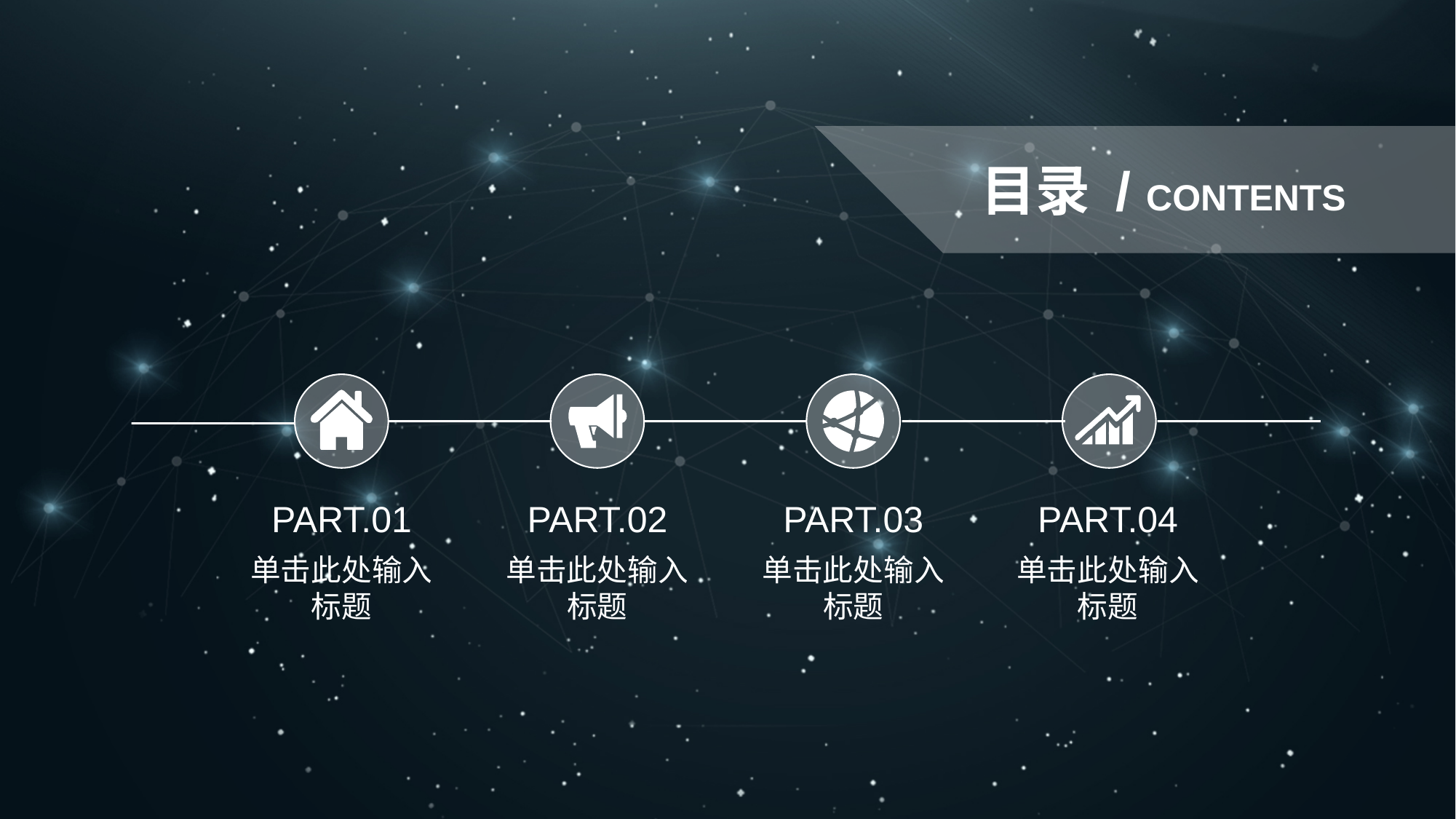

目录 / CONTENTS

PART.01
PART.02
PART.03
PART.04
单击此处输入标题
单击此处输入标题
单击此处输入标题
单击此处输入标题